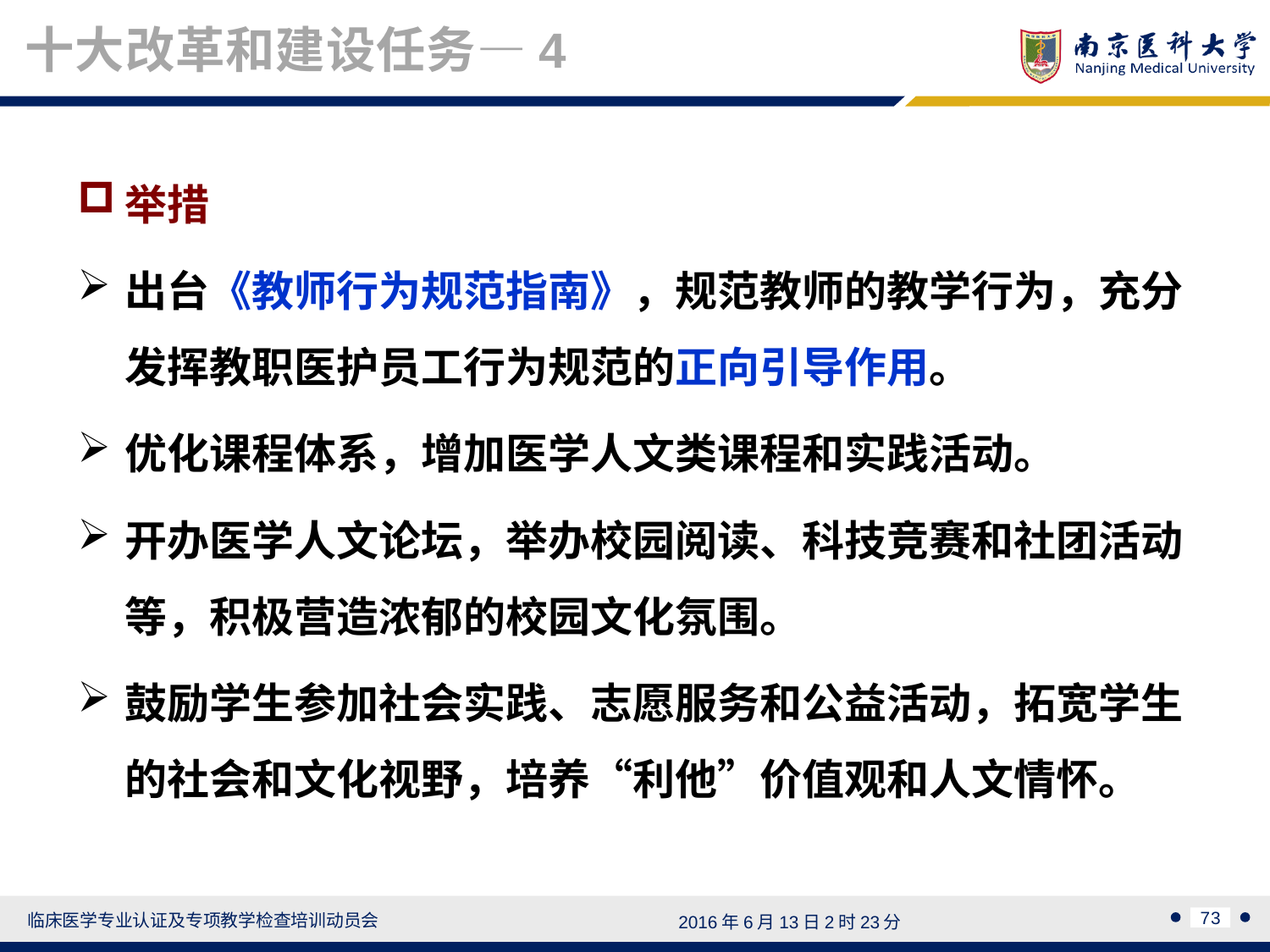

十大改革和建设任务—4
举措
出台《教师行为规范指南》，规范教师的教学行为，充分发挥教职医护员工行为规范的正向引导作用。
优化课程体系，增加医学人文类课程和实践活动。
开办医学人文论坛，举办校园阅读、科技竞赛和社团活动等，积极营造浓郁的校园文化氛围。
鼓励学生参加社会实践、志愿服务和公益活动，拓宽学生的社会和文化视野，培养“利他”价值观和人文情怀。